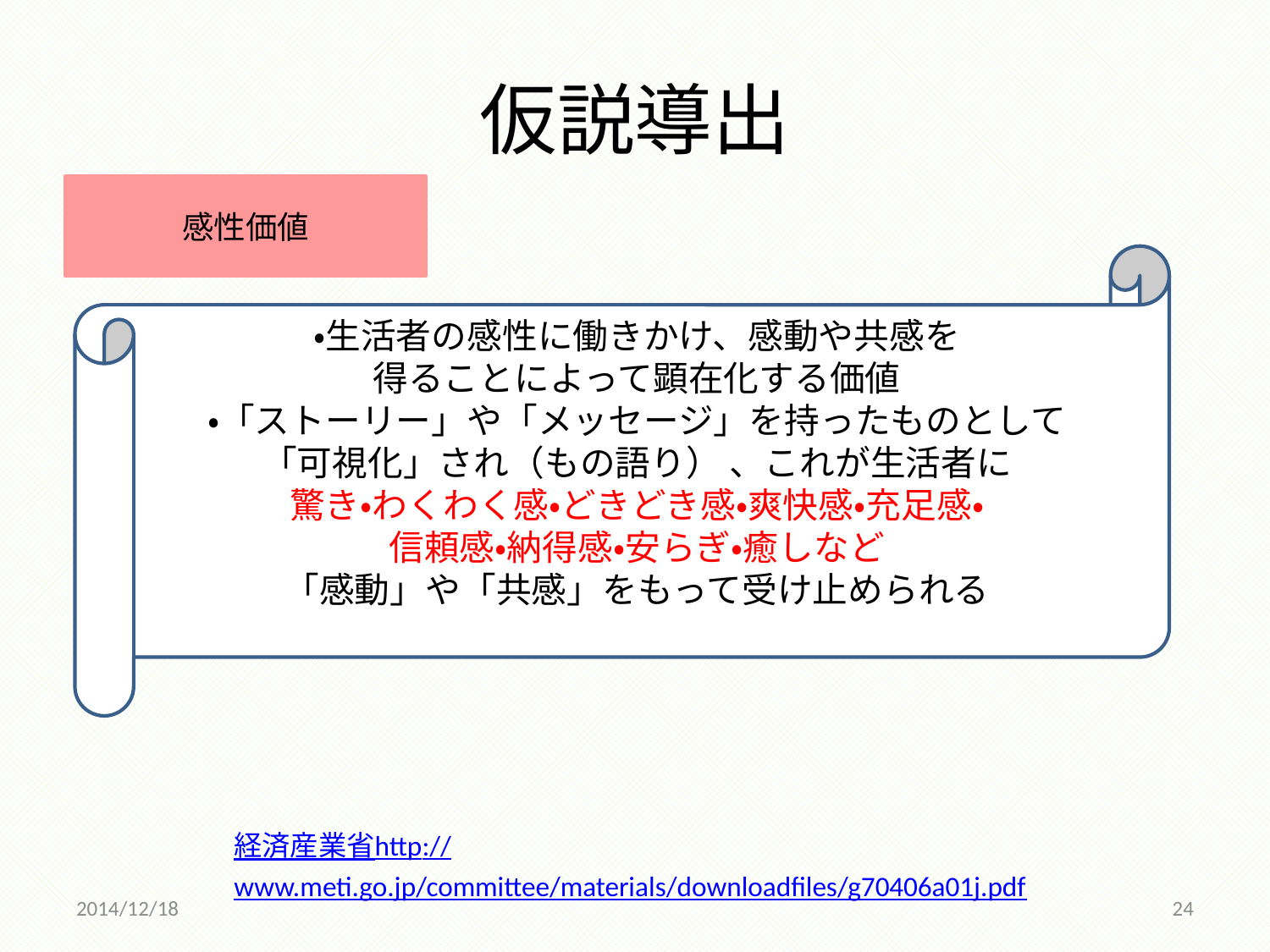

# 仮説導出
感性価値
・生活者の感性に働きかけ、感動や共感を
得ることによって顕在化する価値
・「ストーリー」や「メッセージ」を持ったものとして
「可視化」され（もの語り） 、これが生活者に
驚き・わくわく感・どきどき感・爽快感・充足感・
信頼感・納得感・安らぎ・癒しなど
「感動」や「共感」をもって受け止められる

経済産業省http://www.meti.go.jp/committee/materials/downloadfiles/g70406a01j.pdf
2014/12/18
24